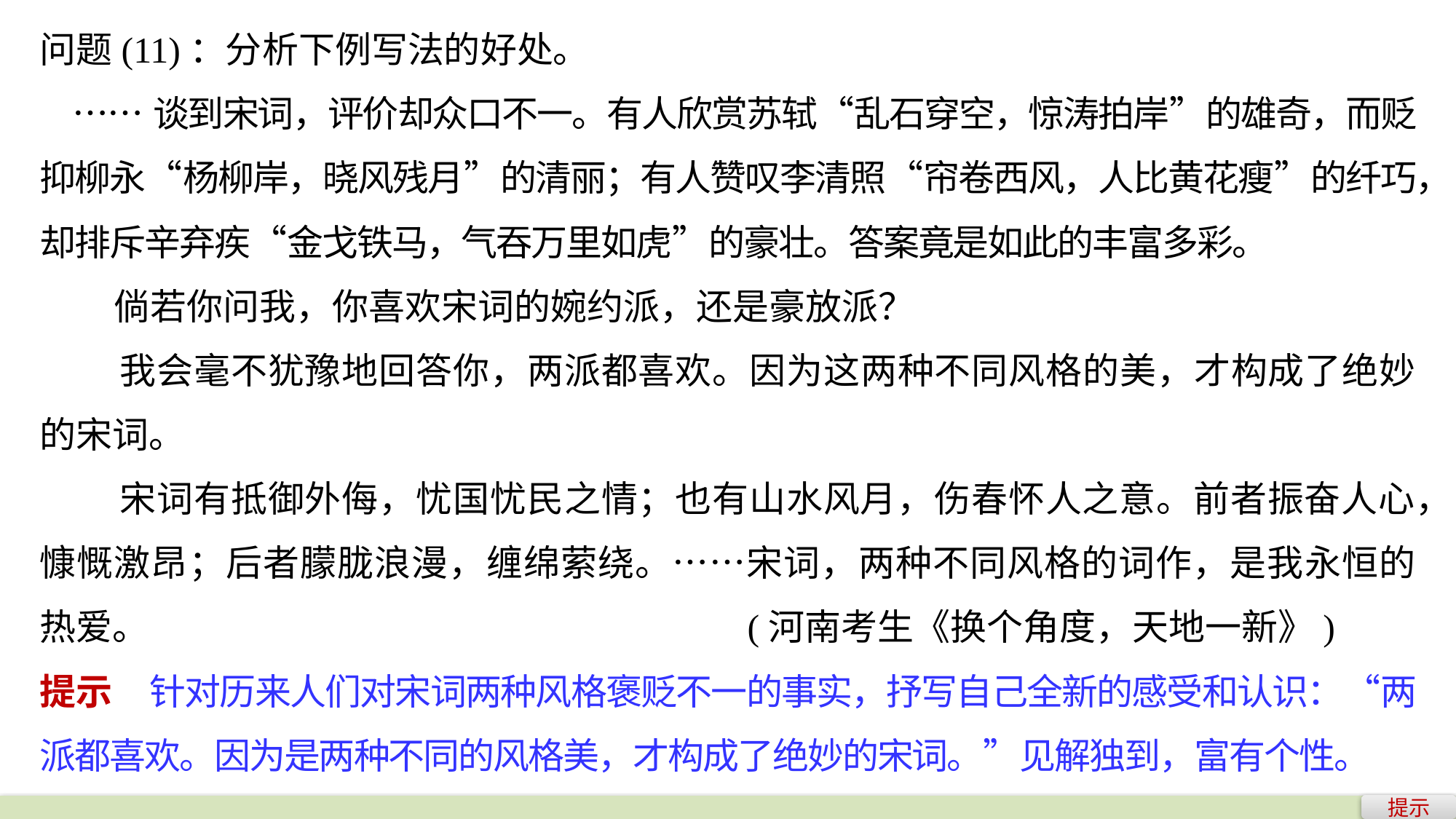

问题(11)：分析下例写法的好处。
    ……谈到宋词，评价却众口不一。有人欣赏苏轼“乱石穿空，惊涛拍岸”的雄奇，而贬抑柳永“杨柳岸，晓风残月”的清丽；有人赞叹李清照“帘卷西风，人比黄花瘦”的纤巧，却排斥辛弃疾“金戈铁马，气吞万里如虎”的豪壮。答案竟是如此的丰富多彩。
        倘若你问我，你喜欢宋词的婉约派，还是豪放派？
        我会毫不犹豫地回答你，两派都喜欢。因为这两种不同风格的美，才构成了绝妙的宋词。
        宋词有抵御外侮，忧国忧民之情；也有山水风月，伤春怀人之意。前者振奋人心，慷慨激昂；后者朦胧浪漫，缠绵萦绕。……宋词，两种不同风格的词作，是我永恒的热爱。                                                                        (河南考生《换个角度，天地一新》)
提示　针对历来人们对宋词两种风格褒贬不一的事实，抒写自己全新的感受和认识：“两派都喜欢。因为是两种不同的风格美，才构成了绝妙的宋词。”见解独到，富有个性。
提示